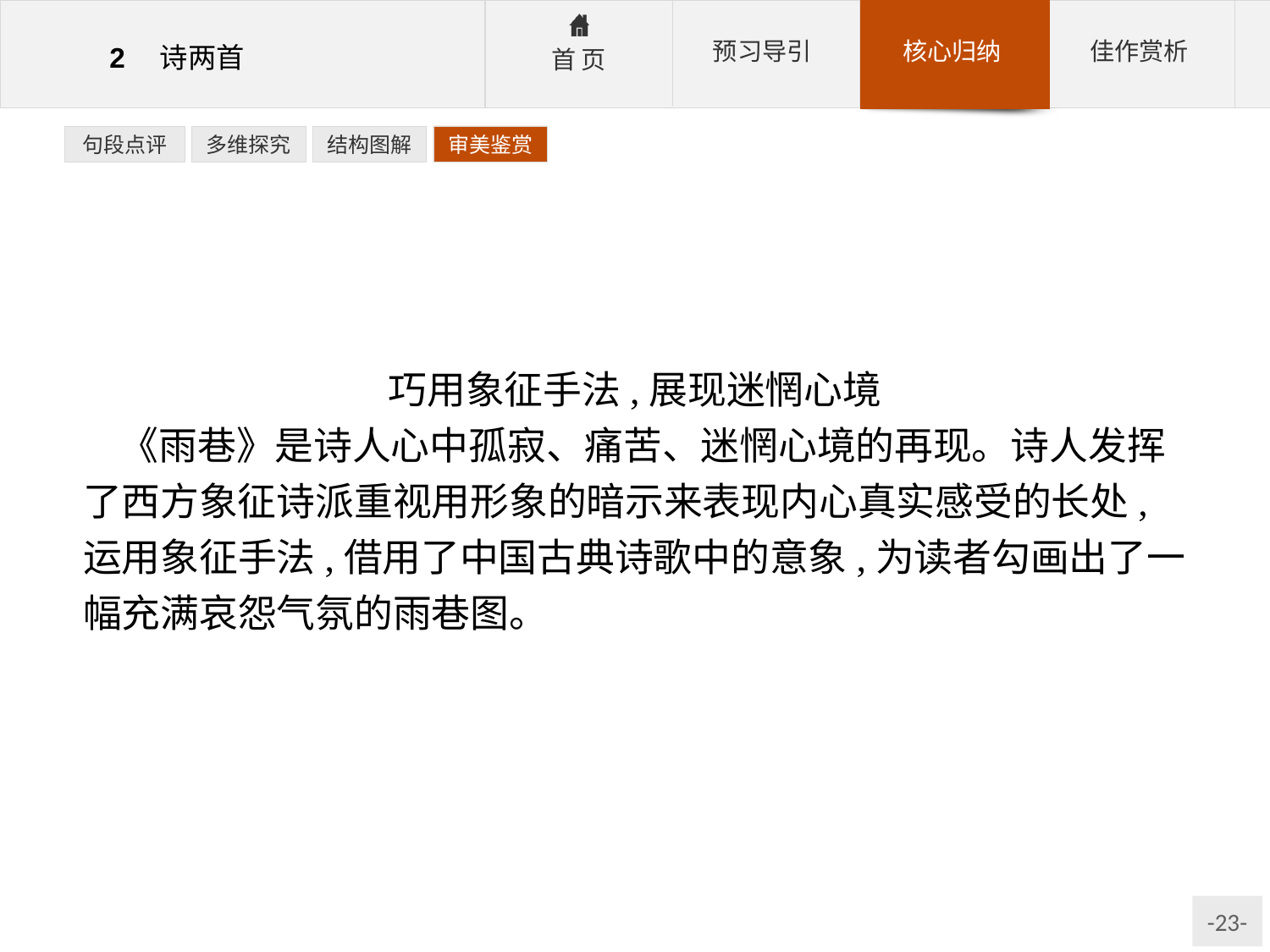

句段点评
多维探究
结构图解
审美鉴赏
巧用象征手法,展现迷惘心境
《雨巷》是诗人心中孤寂、痛苦、迷惘心境的再现。诗人发挥了西方象征诗派重视用形象的暗示来表现内心真实感受的长处,运用象征手法,借用了中国古典诗歌中的意象,为读者勾画出了一幅充满哀怨气氛的雨巷图。